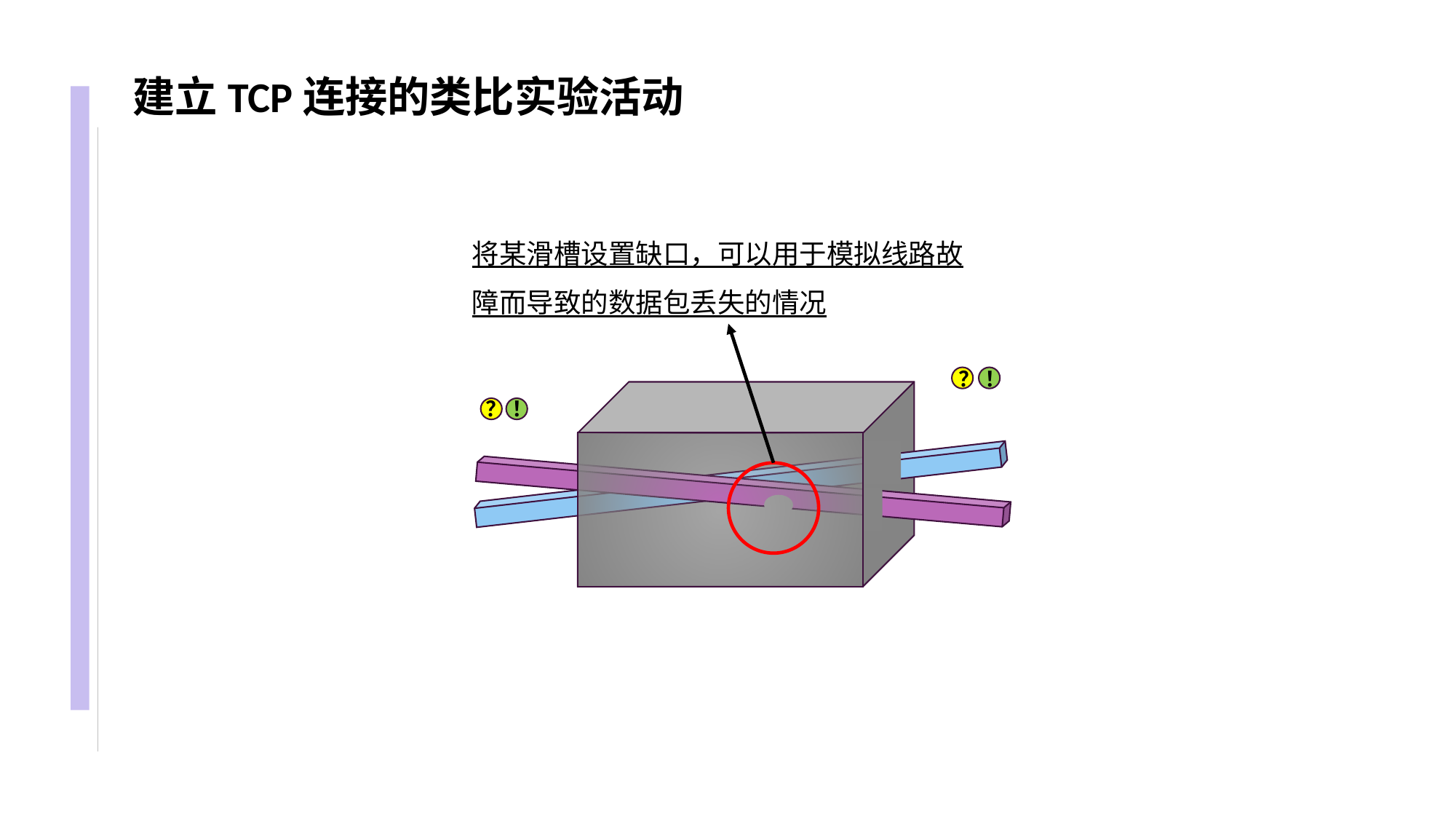

建立TCP连接的类比实验活动

将某滑槽设置缺口，可以用于模拟线路故障而导致的数据包丢失的情况
？ ！

？ ！